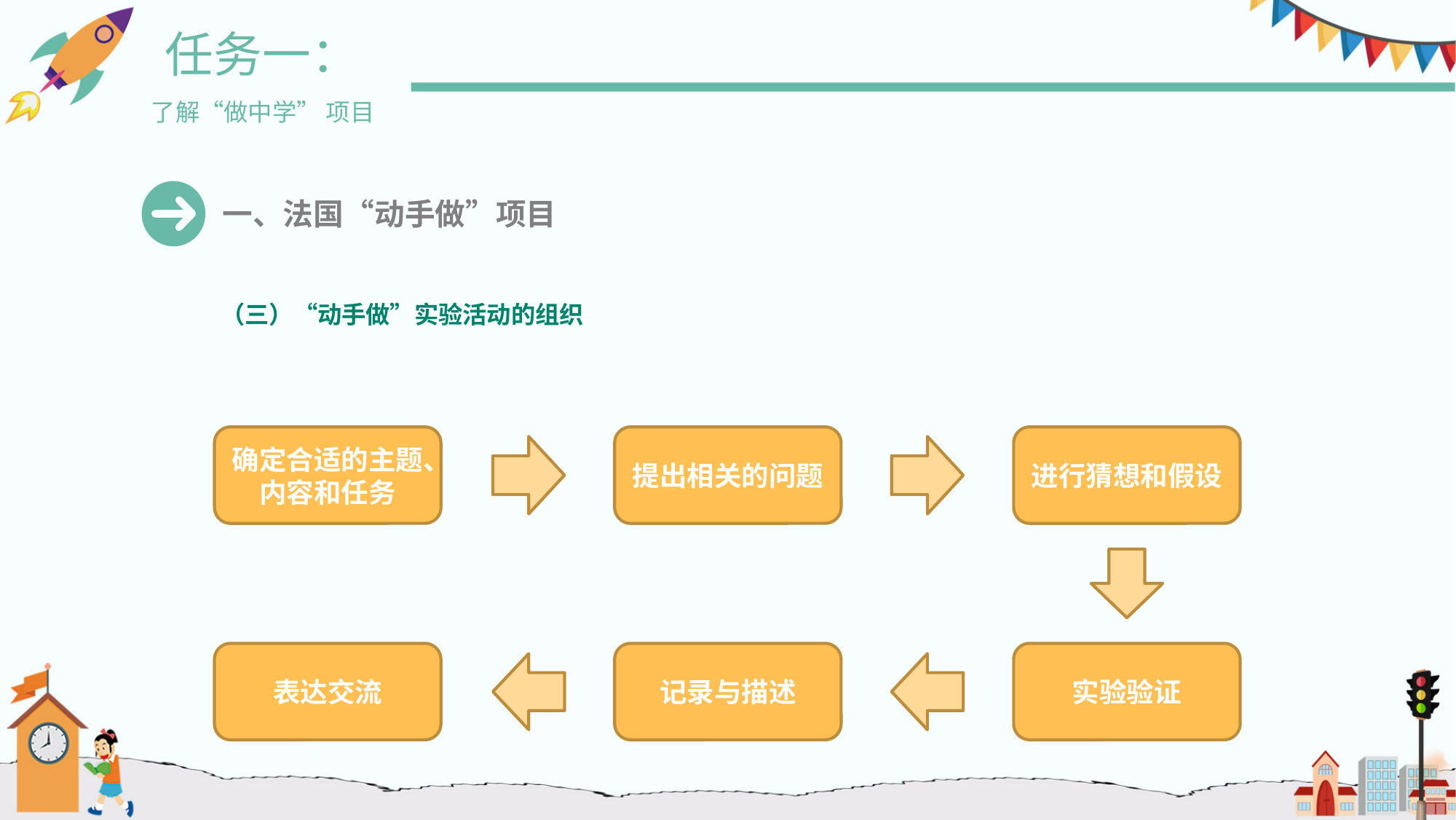

任务一：

了解“做中学” 项目

一、法国“动手做”项目
（三）“动手做”实验活动的组织

确定合适的主题、内容和任务
提出相关的问题
进行猜想和假设

表达交流
记录与描述
实验验证